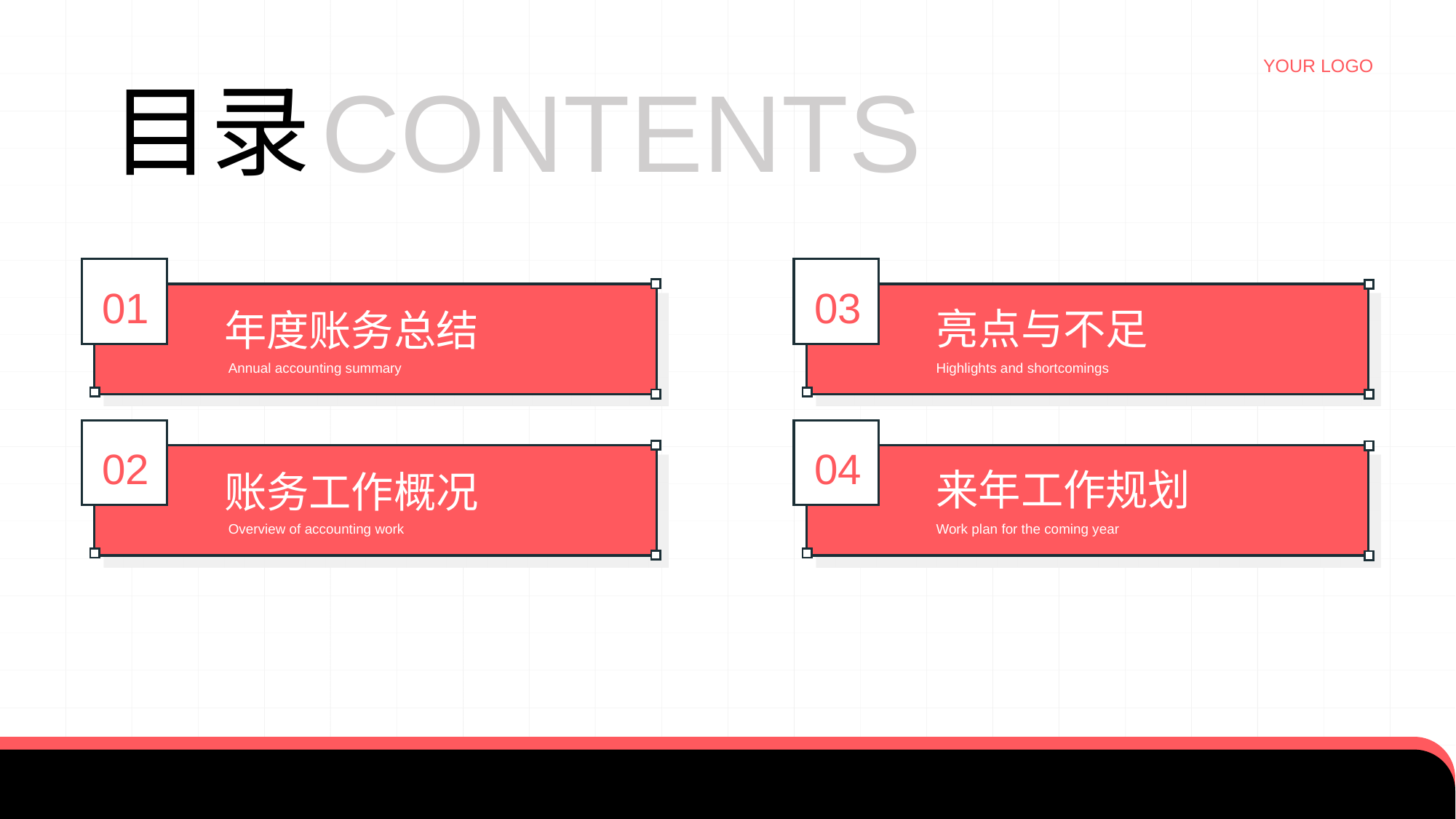

your logo
# 目录
Contents

01

年度账务总结
Annual accounting summary

03

亮点与不足
Highlights and shortcomings

02

账务工作概况
Overview of accounting work

04

来年工作规划
Work plan for the coming year